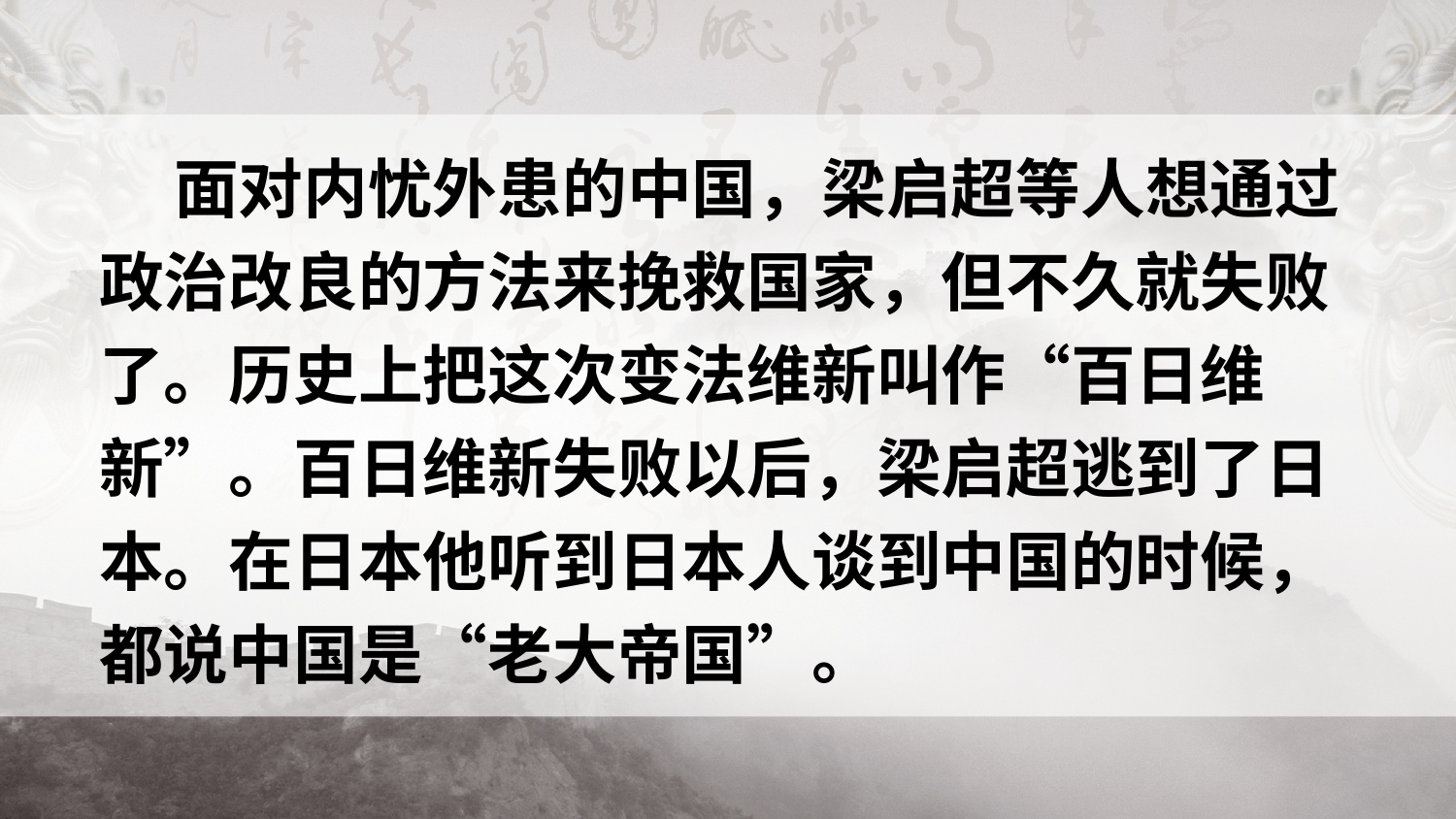

面对内忧外患的中国，梁启超等人想通过政治改良的方法来挽救国家，但不久就失败了。历史上把这次变法维新叫作“百日维新”。百日维新失败以后，梁启超逃到了日本。在日本他听到日本人谈到中国的时候，都说中国是“老大帝国”。